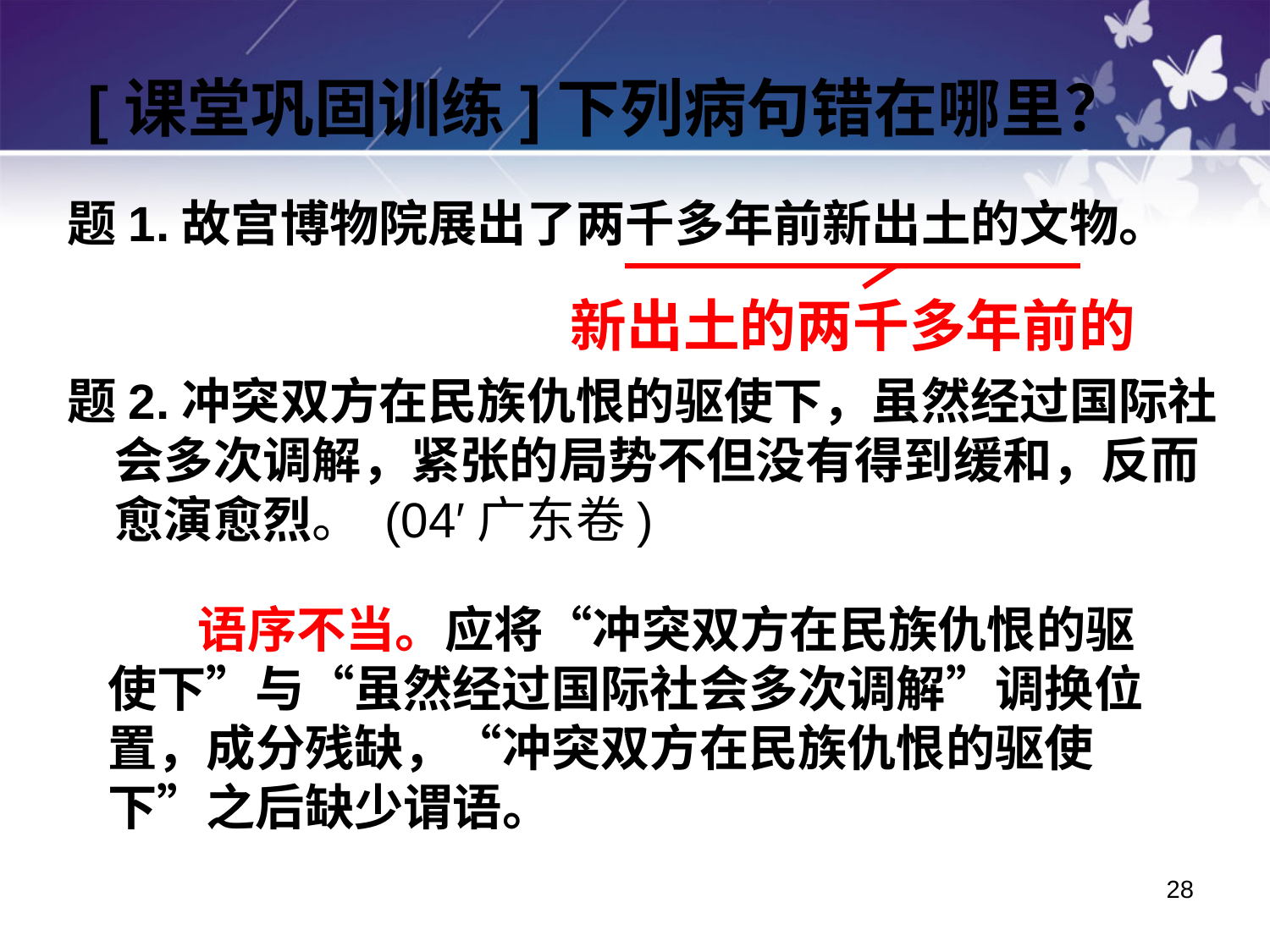

[课堂巩固训练]下列病句错在哪里？
题1.故宫博物院展出了两千多年前新出土的文物。

题2.冲突双方在民族仇恨的驱使下，虽然经过国际社会多次调解，紧张的局势不但没有得到缓和，反而愈演愈烈。 (04′广东卷)

新出土的两千多年前的

       语序不当。应将“冲突双方在民族仇恨的驱使下”与“虽然经过国际社会多次调解”调换位置，成分残缺，“冲突双方在民族仇恨的驱使下”之后缺少谓语。
28